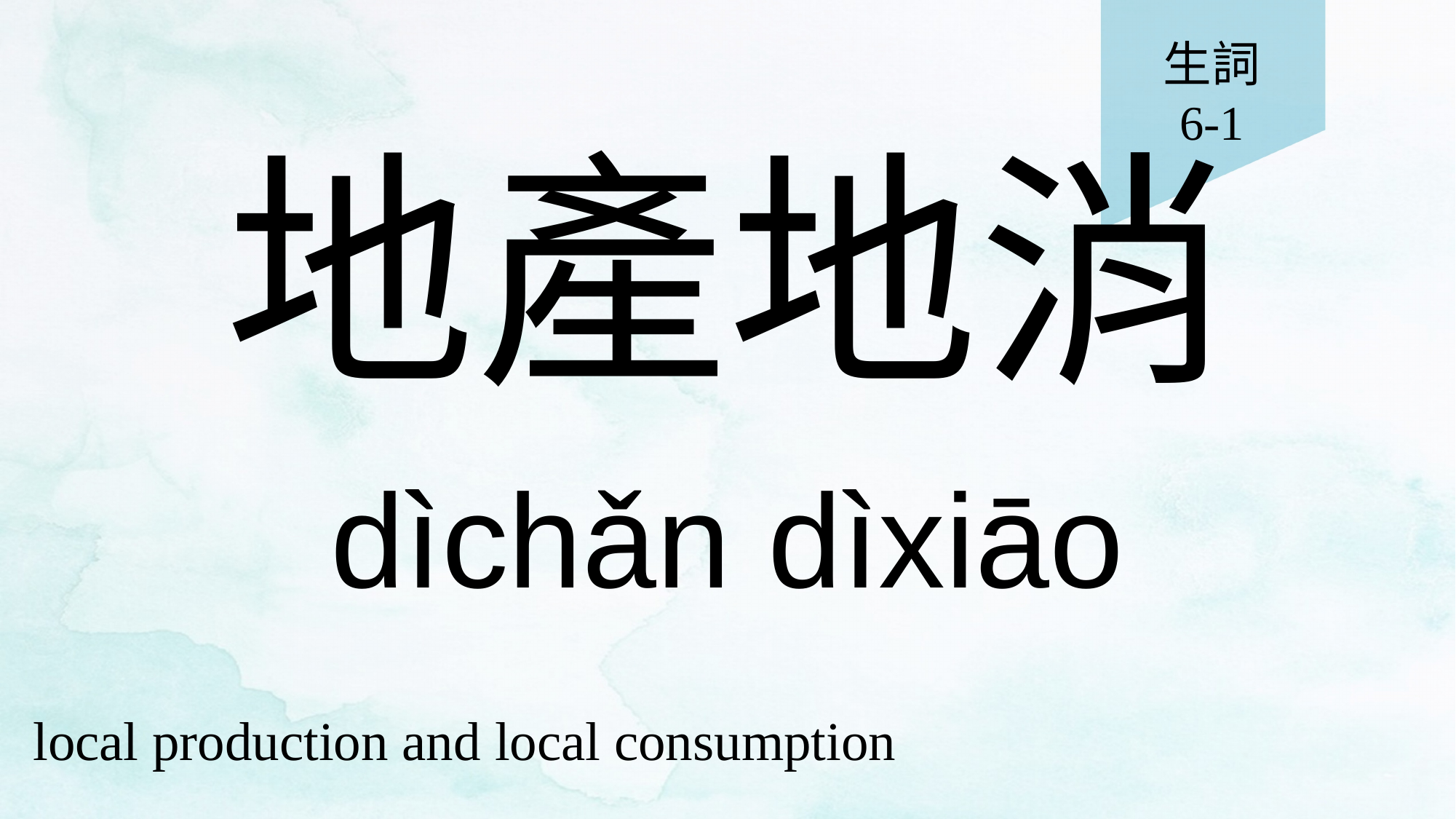

生詞
6-1
# 地產地消
dìchǎn dìxiāo
local production and local consumption